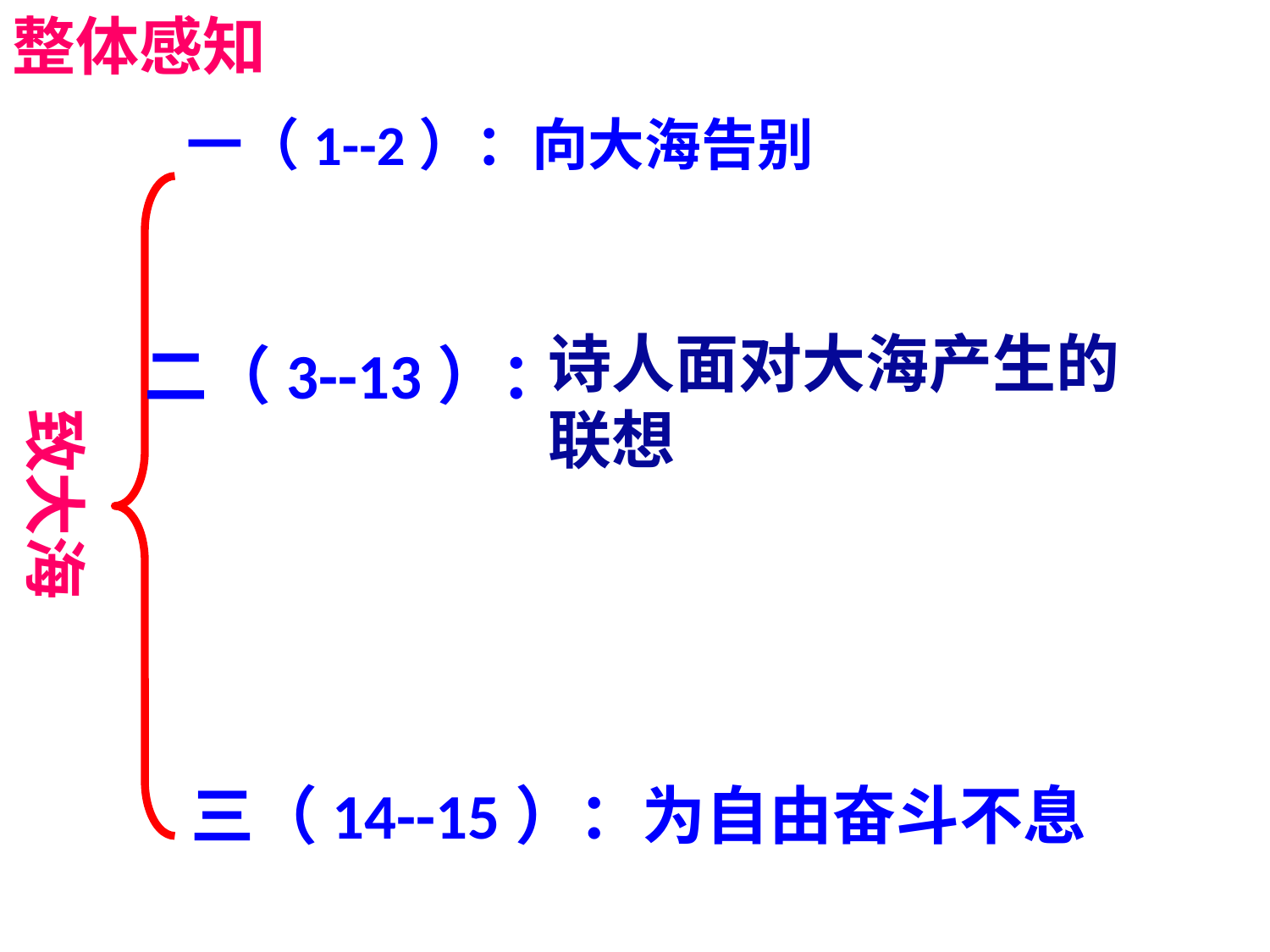

整体感知
一（1--2）：向大海告别

诗人面对大海产生的联想
二（3--13）：

致大海
三（14--15）：为自由奋斗不息